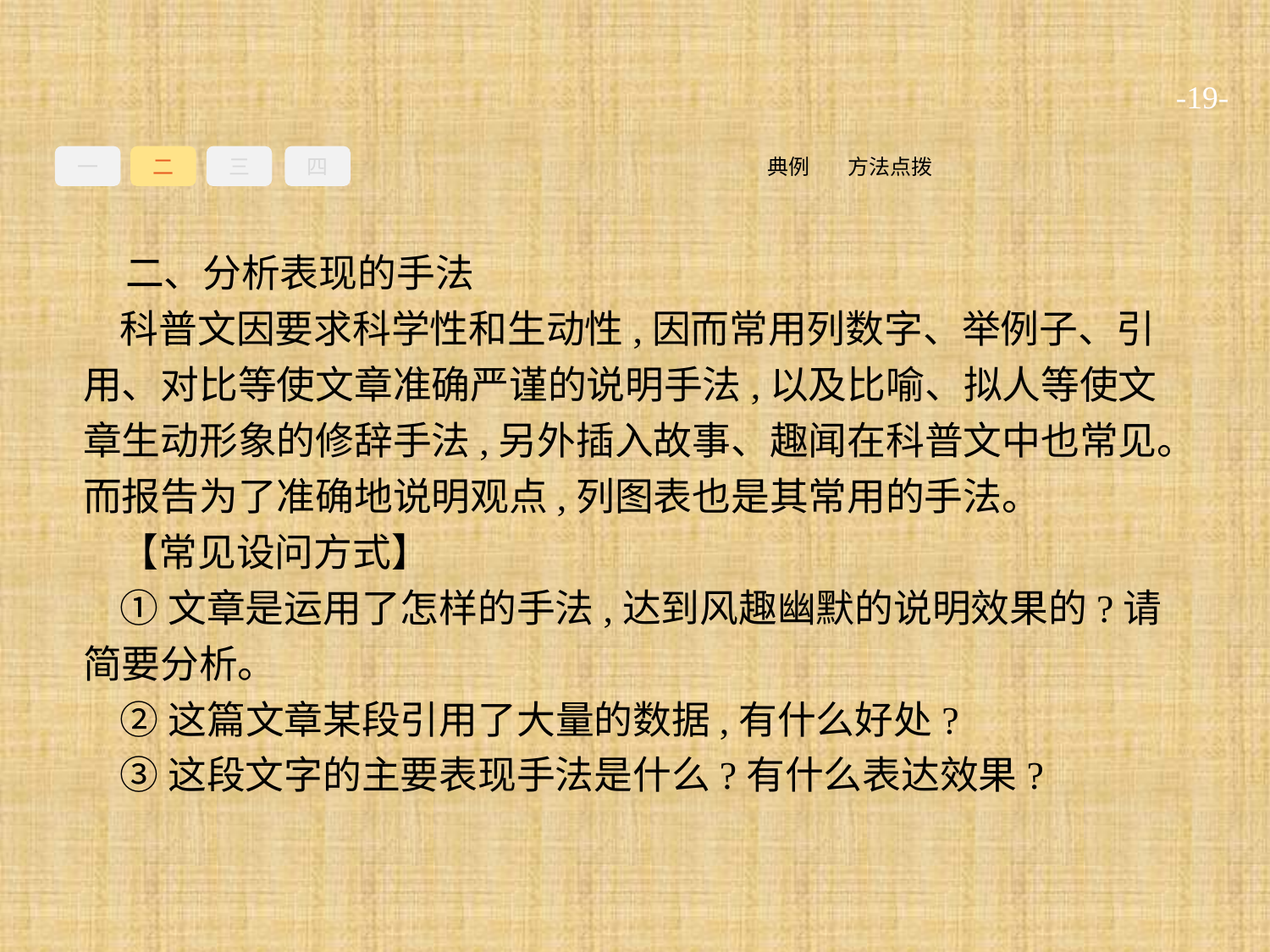

-19-
一
二
三
四
方法点拨
典例
二、分析表现的手法
科普文因要求科学性和生动性,因而常用列数字、举例子、引用、对比等使文章准确严谨的说明手法,以及比喻、拟人等使文章生动形象的修辞手法,另外插入故事、趣闻在科普文中也常见。而报告为了准确地说明观点,列图表也是其常用的手法。
【常见设问方式】
①文章是运用了怎样的手法,达到风趣幽默的说明效果的?请简要分析。
②这篇文章某段引用了大量的数据,有什么好处?
③这段文字的主要表现手法是什么?有什么表达效果?